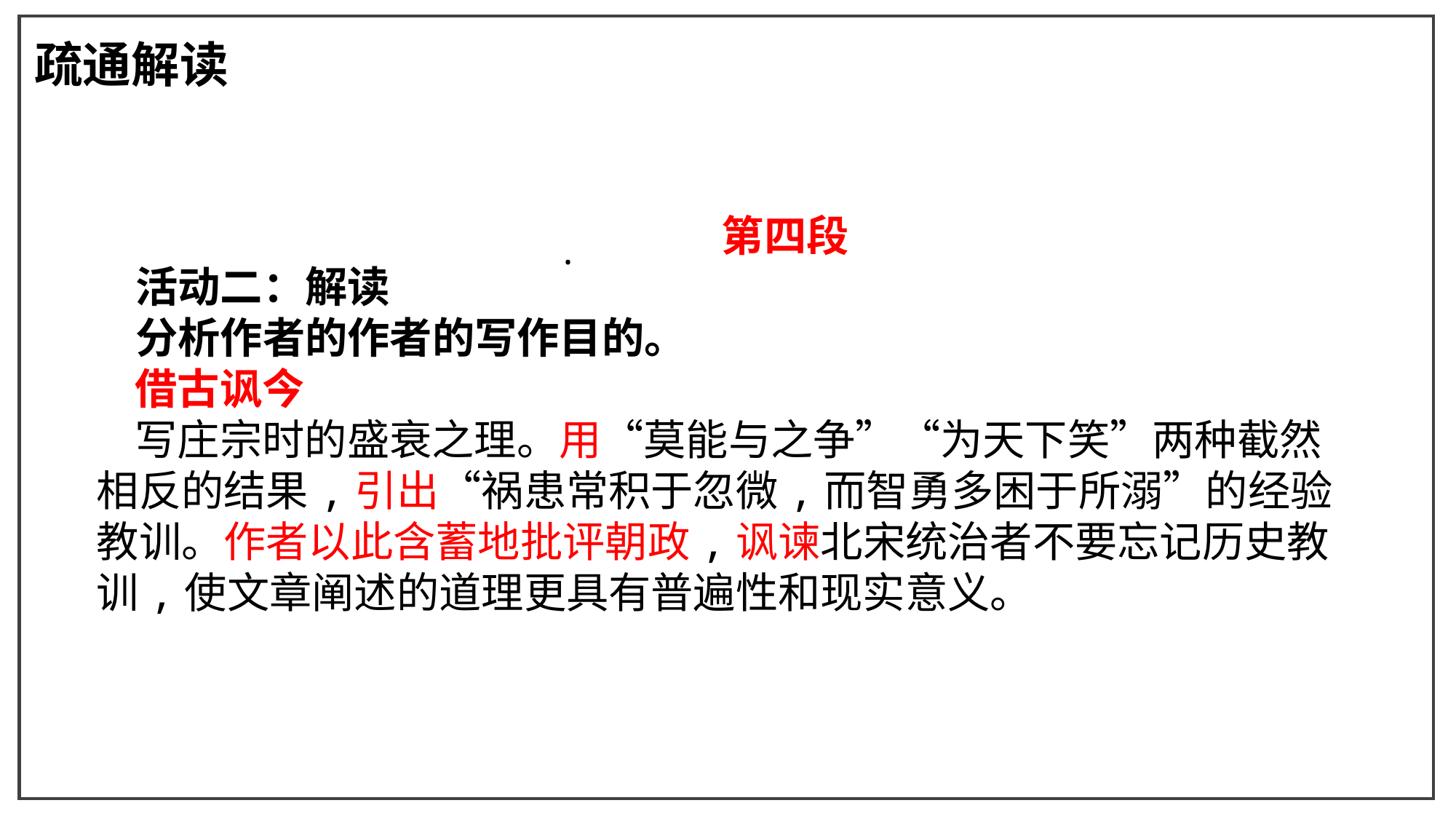

疏通解读

.

                                                    第四段
   活动二：解读
   分析作者的作者的写作目的。
   借古讽今
   写庄宗时的盛衰之理。用“莫能与之争”“为天下笑”两种截然相反的结果,引出“祸患常积于忽微,而智勇多困于所溺”的经验教训。作者以此含蓄地批评朝政,讽谏北宋统治者不要忘记历史教训,使文章阐述的道理更具有普遍性和现实意义。